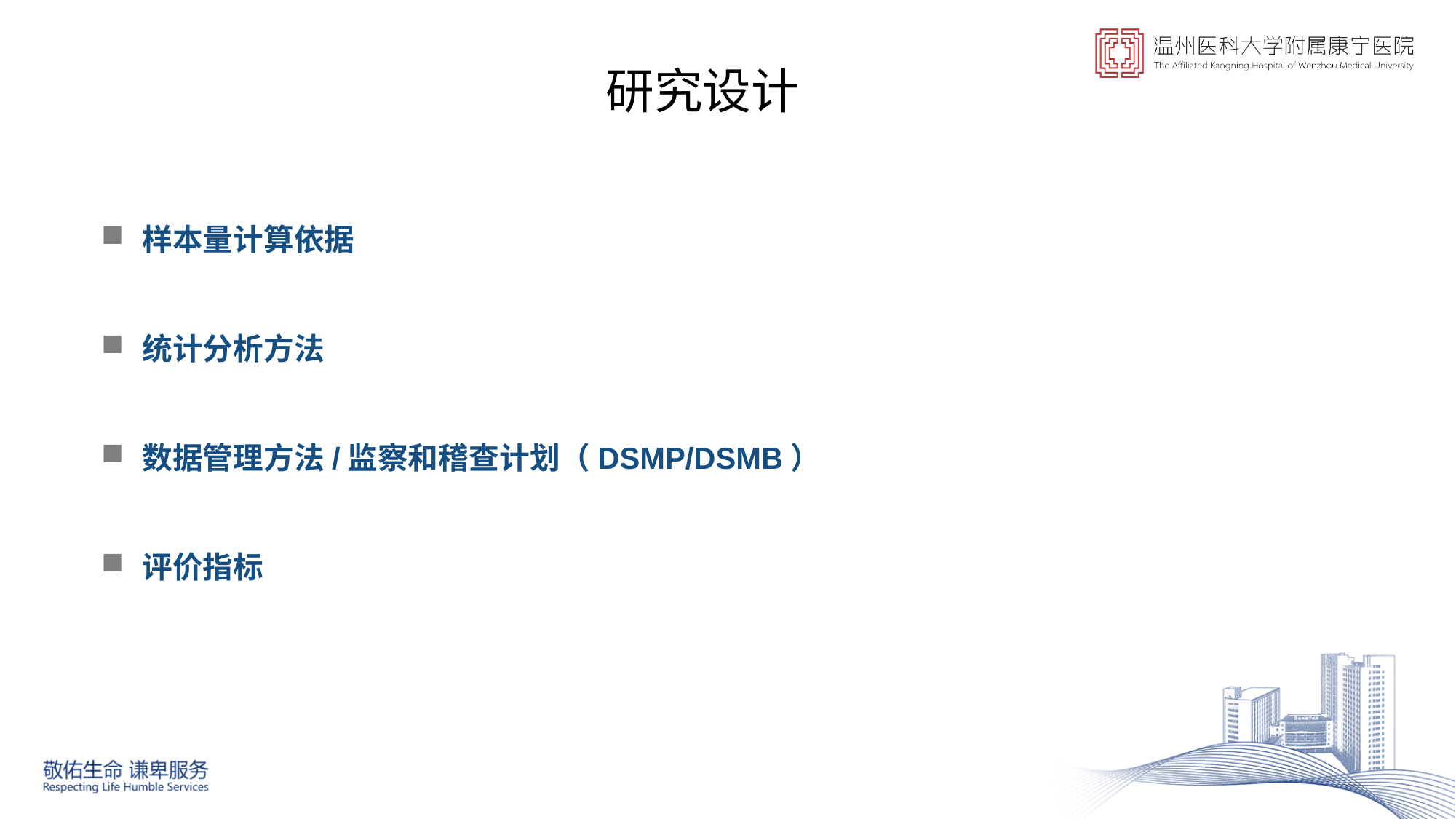

研究设计
样本量计算依据

统计分析方法

数据管理方法/监察和稽查计划（DSMP/DSMB）

评价指标